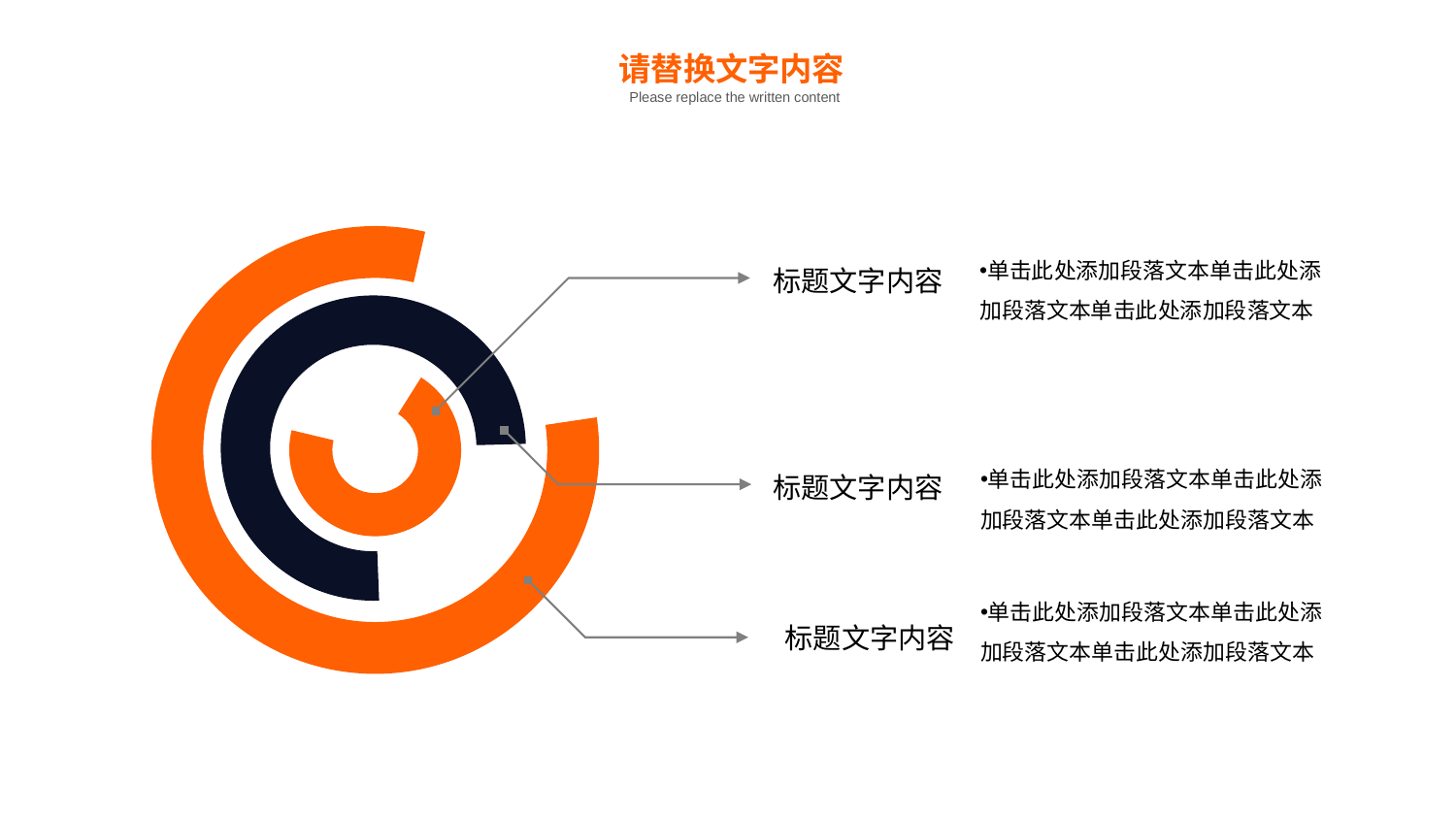

请替换文字内容
Please replace the written content

单击此处添加段落文本单击此处添加段落文本单击此处添加段落文本
标题文字内容

单击此处添加段落文本单击此处添加段落文本单击此处添加段落文本
标题文字内容
单击此处添加段落文本单击此处添加段落文本单击此处添加段落文本

标题文字内容